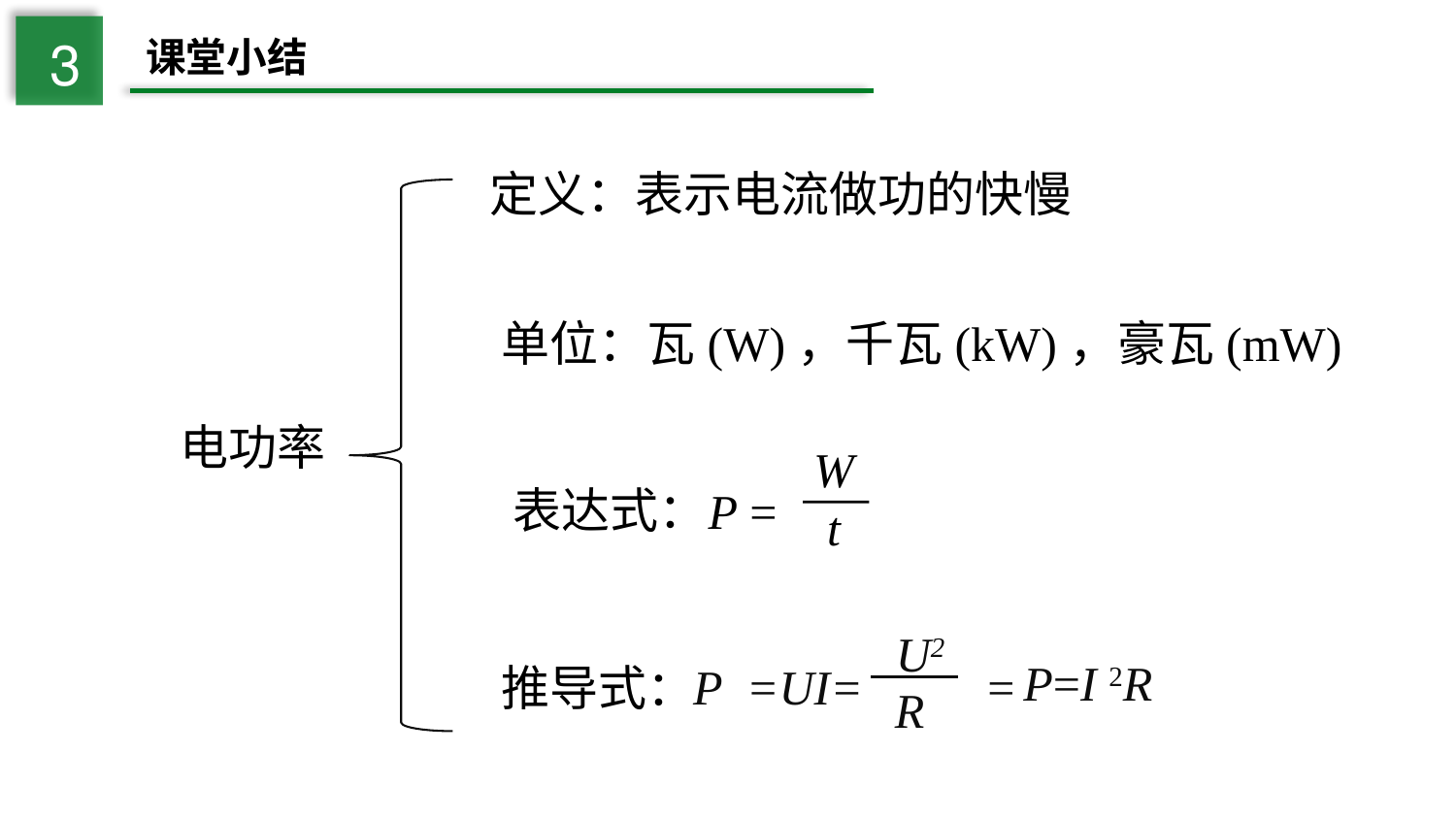

3
课堂小结
定义：表示电流做功的快慢

单位：瓦(W)，千瓦(kW)，豪瓦(mW)
电功率

W
t

P =
表达式：
U2
P  =UI=          =
R
P=I 2R
推导式：